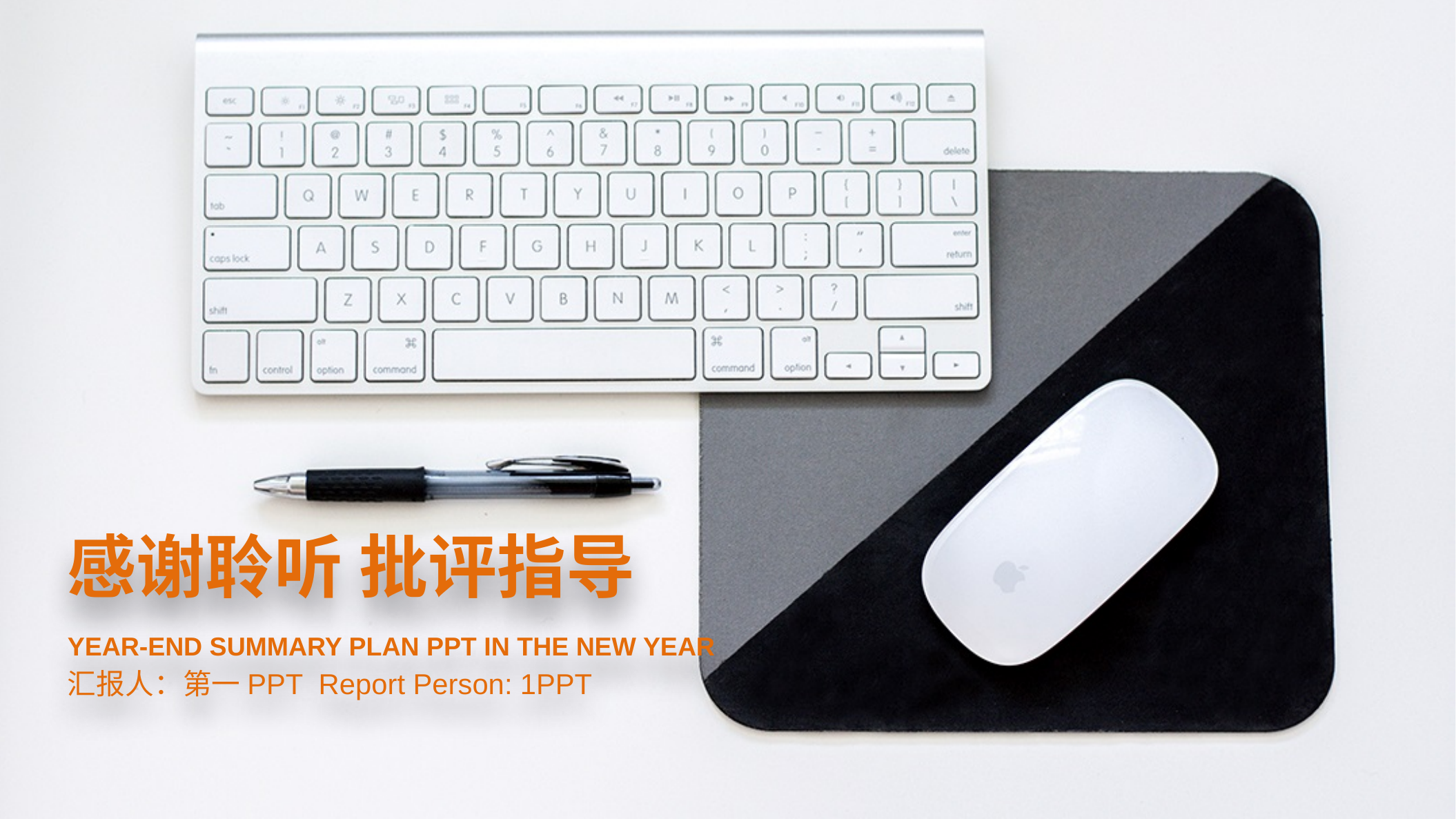

感谢聆听 批评指导
Year-end summary plan PPT in the New Year
汇报人：第一PPT  Report Person: 1PPT